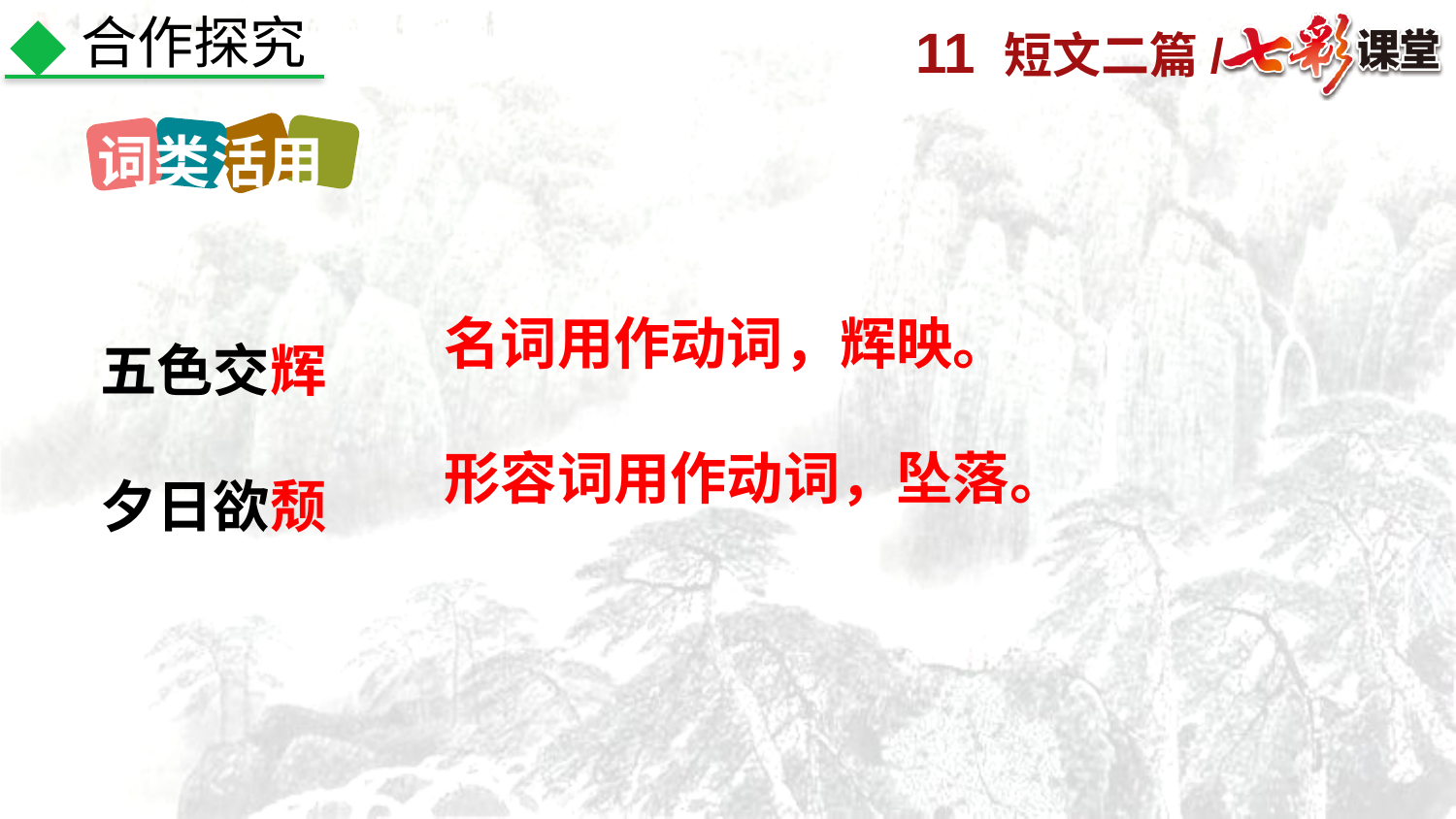

合作探究

词类活用

五色交辉
夕日欲颓
名词用作动词，辉映。
形容词用作动词，坠落。